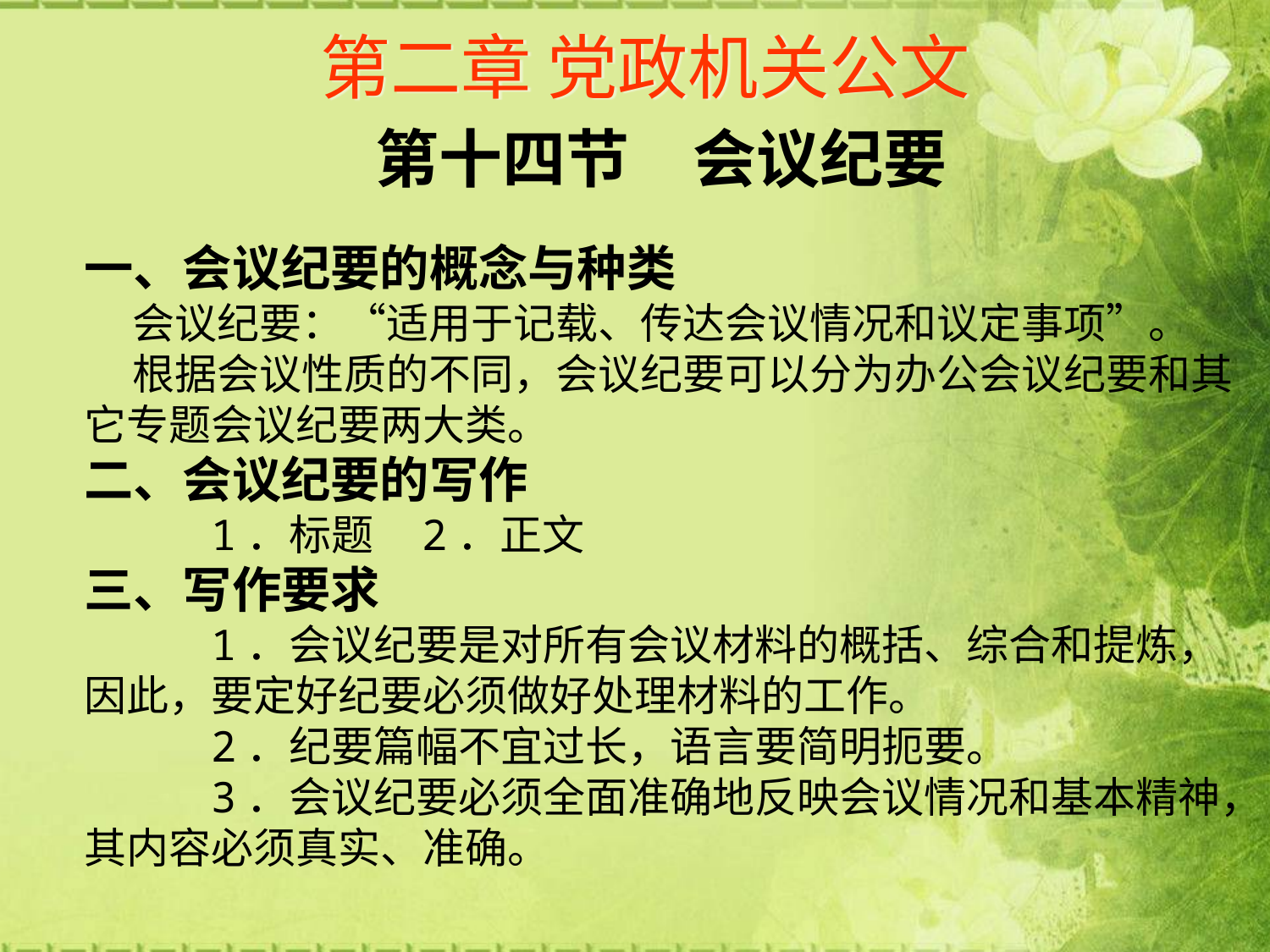

# 第二章 党政机关公文
第十四节　会议纪要
一、会议纪要的概念与种类
    会议纪要：“适用于记载、传达会议情况和议定事项”。
    根据会议性质的不同，会议纪要可以分为办公会议纪要和其它专题会议纪要两大类。
二、会议纪要的写作
     1．标题    2．正文
三、写作要求
     1．会议纪要是对所有会议材料的概括、综合和提炼，因此，要定好纪要必须做好处理材料的工作。
     2．纪要篇幅不宜过长，语言要简明扼要。
     3．会议纪要必须全面准确地反映会议情况和基本精神，其内容必须真实、准确。